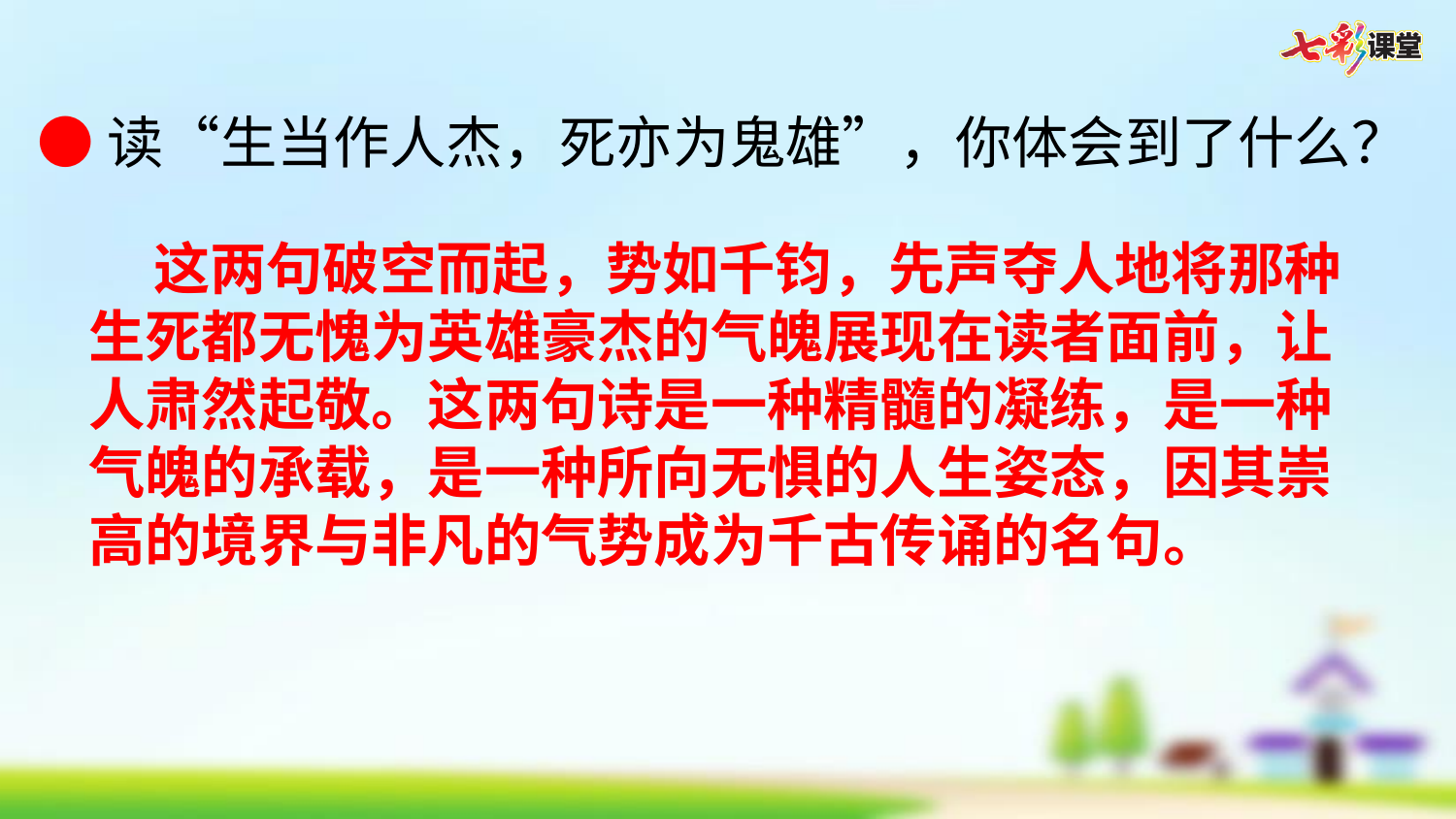

●读“生当作人杰，死亦为鬼雄”，你体会到了什么？
    这两句破空而起，势如千钧，先声夺人地将那种生死都无愧为英雄豪杰的气魄展现在读者面前，让人肃然起敬。这两句诗是一种精髓的凝练，是一种气魄的承载，是一种所向无惧的人生姿态，因其崇高的境界与非凡的气势成为千古传诵的名句。